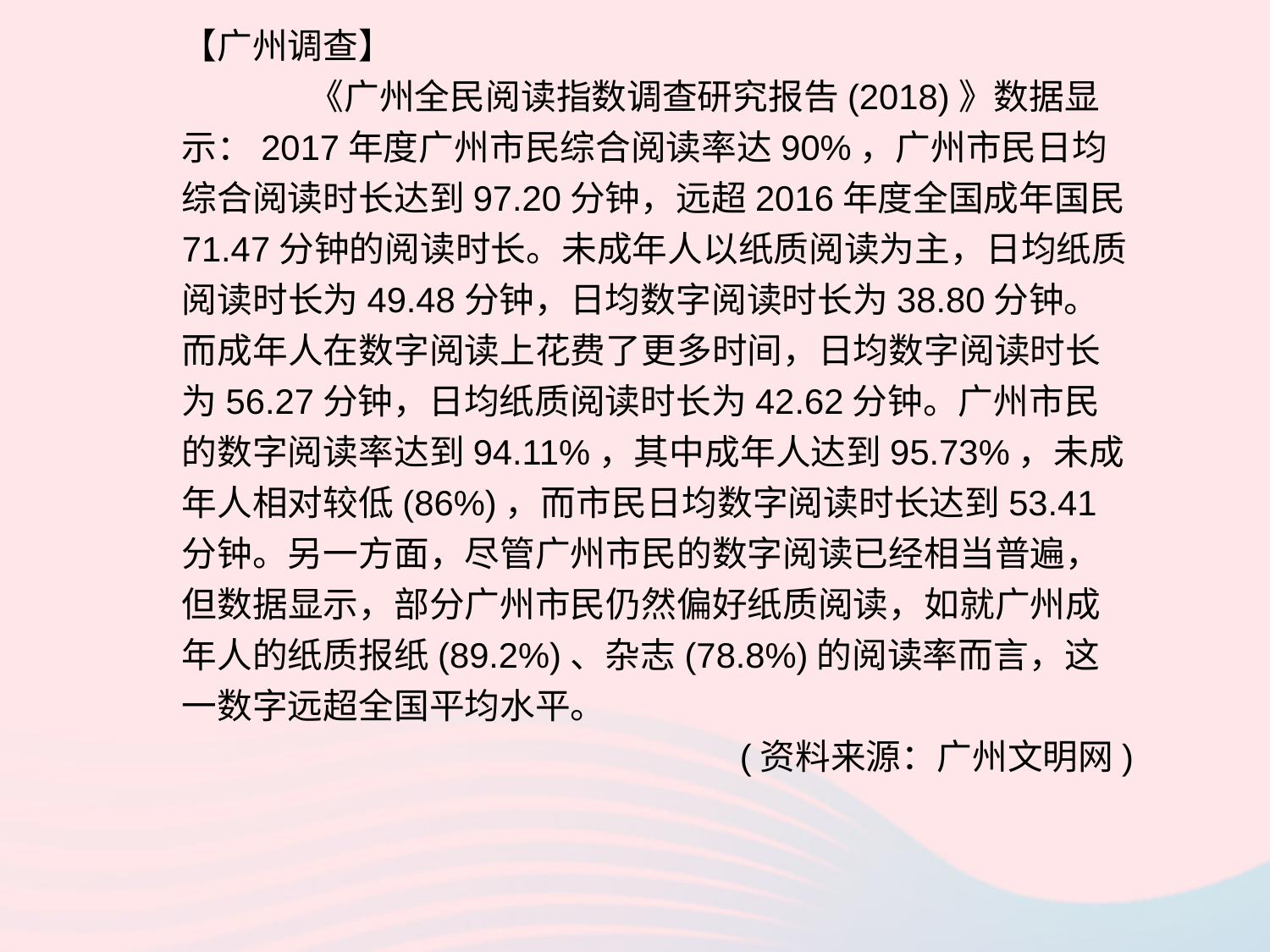

【广州调查】
	《广州全民阅读指数调查研究报告(2018)》数据显示：2017年度广州市民综合阅读率达90%，广州市民日均综合阅读时长达到97.20分钟，远超2016年度全国成年国民71.47分钟的阅读时长。未成年人以纸质阅读为主，日均纸质阅读时长为49.48分钟，日均数字阅读时长为38.80分钟。而成年人在数字阅读上花费了更多时间，日均数字阅读时长为56.27分钟，日均纸质阅读时长为42.62分钟。广州市民的数字阅读率达到94.11%，其中成年人达到95.73%，未成年人相对较低(86%)，而市民日均数字阅读时长达到53.41分钟。另一方面，尽管广州市民的数字阅读已经相当普遍，但数据显示，部分广州市民仍然偏好纸质阅读，如就广州成年人的纸质报纸(89.2%)、杂志(78.8%)的阅读率而言，这一数字远超全国平均水平。
(资料来源：广州文明网)